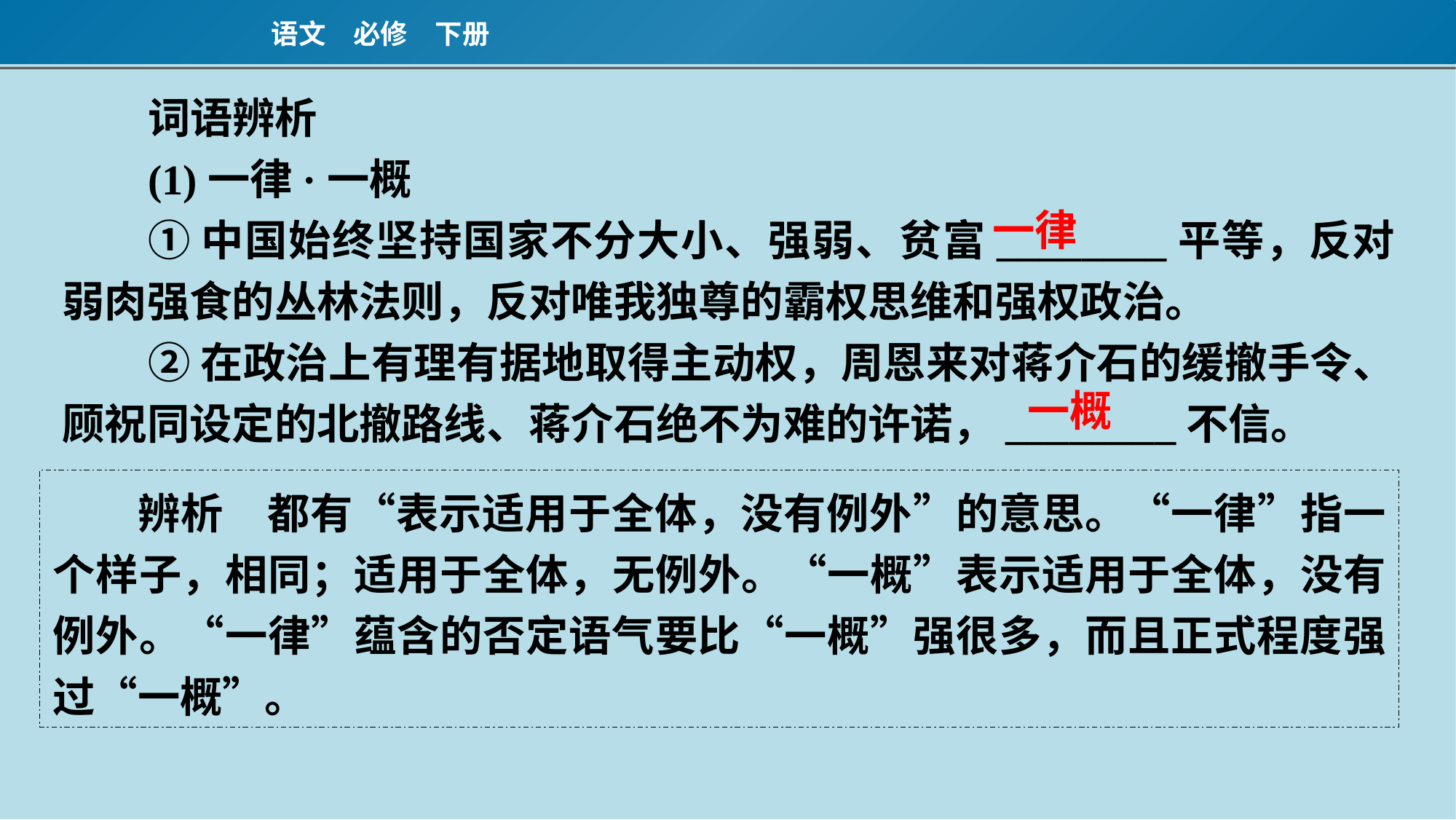

词语辨析
(1)一律·一概
①中国始终坚持国家不分大小、强弱、贫富________平等，反对弱肉强食的丛林法则，反对唯我独尊的霸权思维和强权政治。
②在政治上有理有据地取得主动权，周恩来对蒋介石的缓撤手令、顾祝同设定的北撤路线、蒋介石绝不为难的许诺，________不信。
一律
一概
辨析　都有“表示适用于全体，没有例外”的意思。“一律”指一个样子，相同；适用于全体，无例外。“一概”表示适用于全体，没有例外。“一律”蕴含的否定语气要比“一概”强很多，而且正式程度强过“一概”。